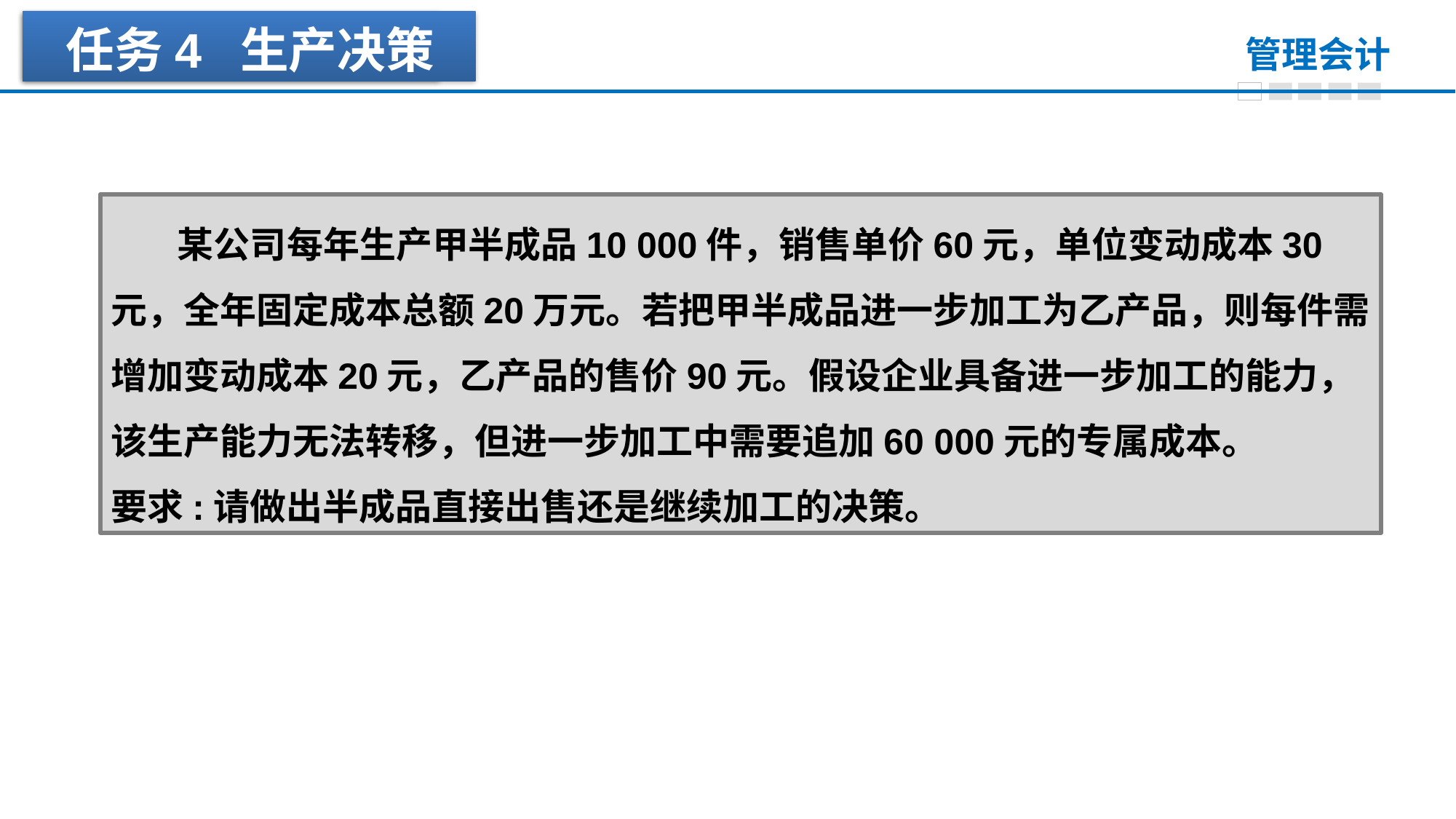

练一练

任务4  生产决策
　　某公司每年生产甲半成品10 000件，销售单价60元，单位变动成本30元，全年固定成本总额20万元。若把甲半成品进一步加工为乙产品，则每件需增加变动成本20元，乙产品的售价90元。假设企业具备进一步加工的能力，该生产能力无法转移，但进一步加工中需要追加60 000元的专属成本。
要求:请做出半成品直接出售还是继续加工的决策。